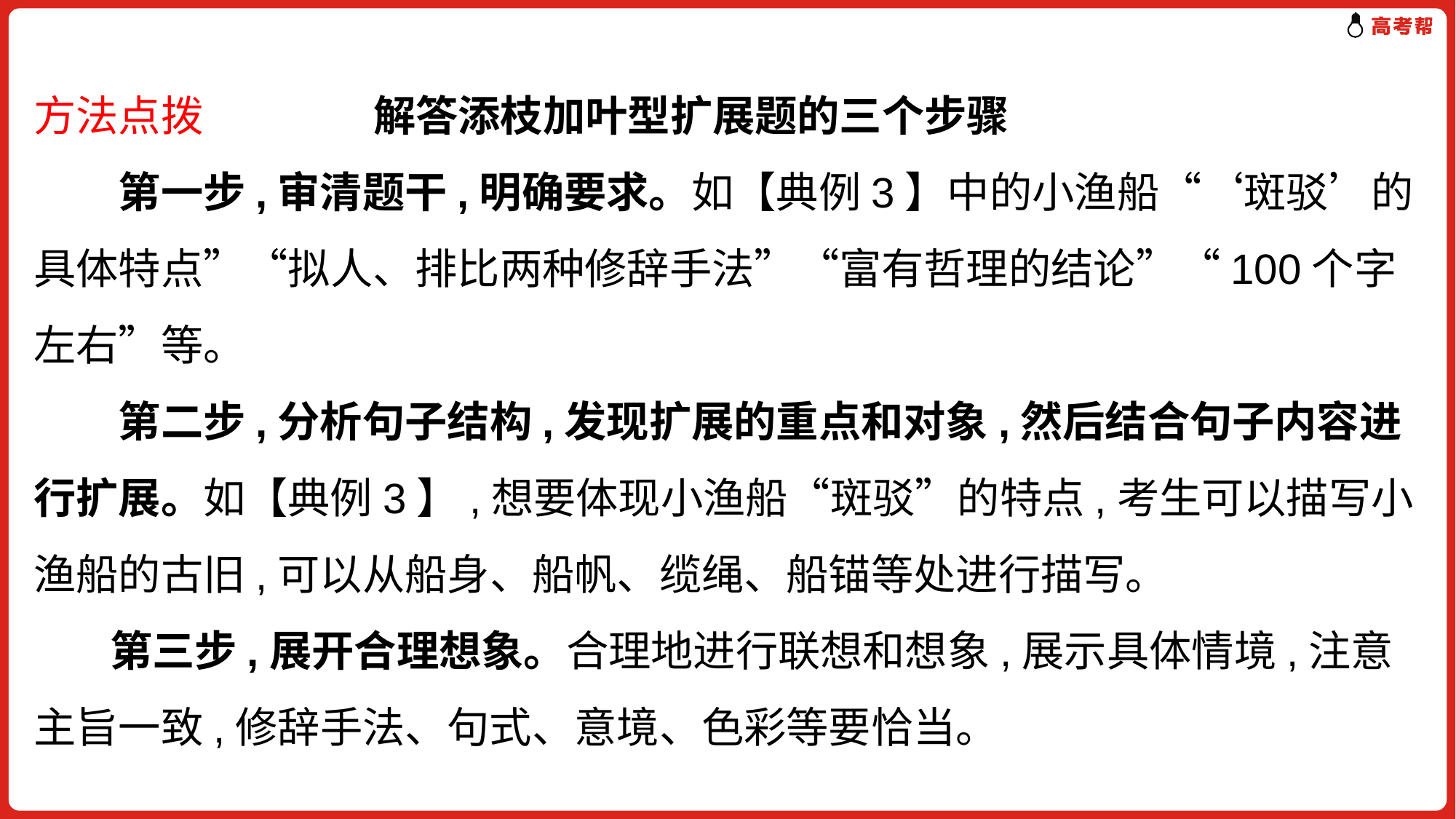

方法点拨                  解答添枝加叶型扩展题的三个步骤
　　第一步,审清题干,明确要求。如【典例3】中的小渔船“‘斑驳’的具体特点”“拟人、排比两种修辞手法”“富有哲理的结论”“100个字左右”等。
　　第二步,分析句子结构,发现扩展的重点和对象,然后结合句子内容进行扩展。如【典例3】,想要体现小渔船“斑驳”的特点,考生可以描写小渔船的古旧,可以从船身、船帆、缆绳、船锚等处进行描写。
       第三步,展开合理想象。合理地进行联想和想象,展示具体情境,注意主旨一致,修辞手法、句式、意境、色彩等要恰当。